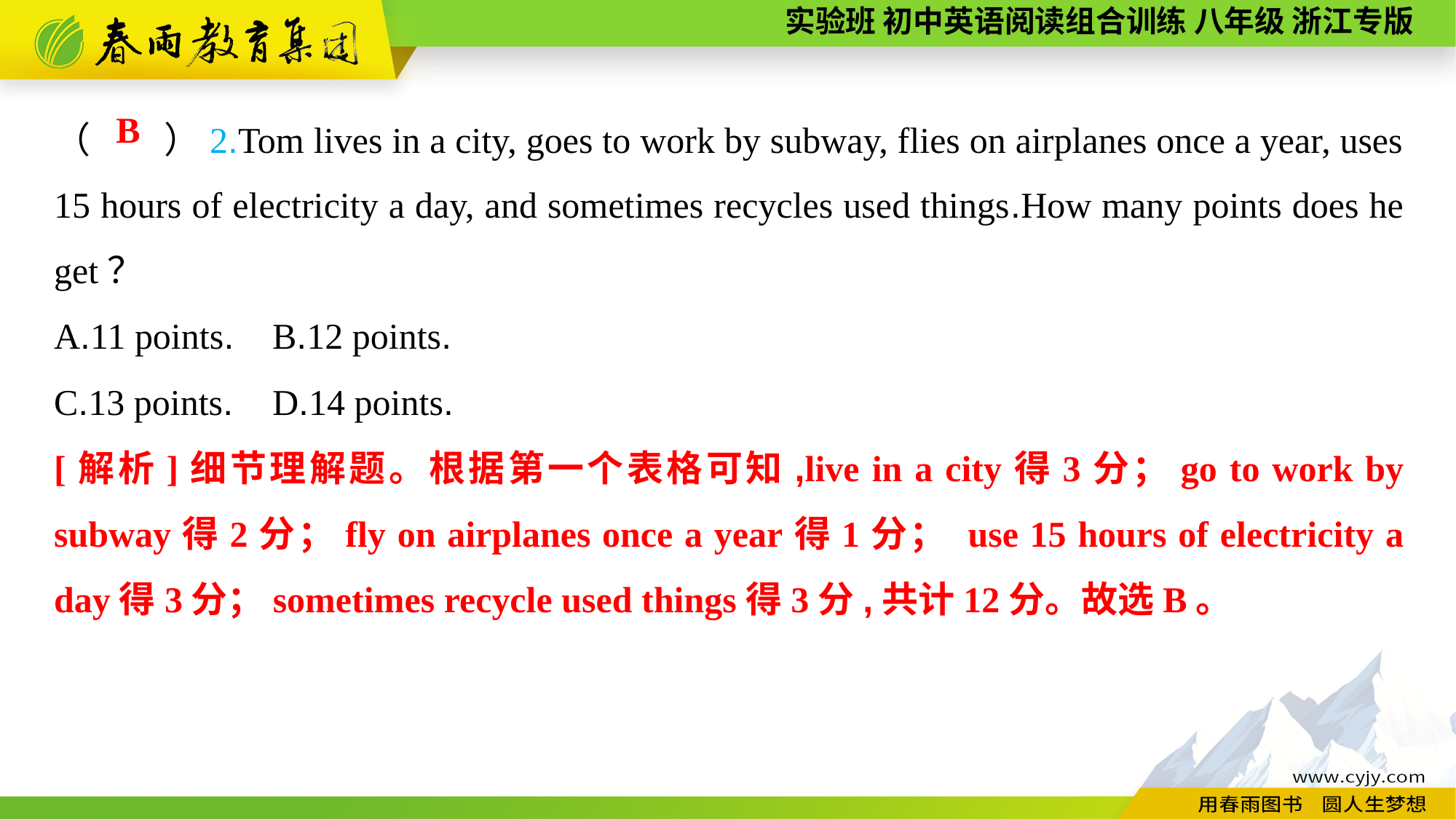

（　　）2.Tom lives in a city, goes to work by subway, flies on airplanes once a year, uses 15 hours of electricity a day, and sometimes recycles used things.How many points does he get？
A.11 points.	B.12 points.
C.13 points.	D.14 points.
 B
[解析]细节理解题。根据第一个表格可知,live in a city得3分；go to work by subway得2分；fly on airplanes once a year得1分； use 15 hours of electricity a day得3分；sometimes recycle used things得3分,共计12分。故选B。